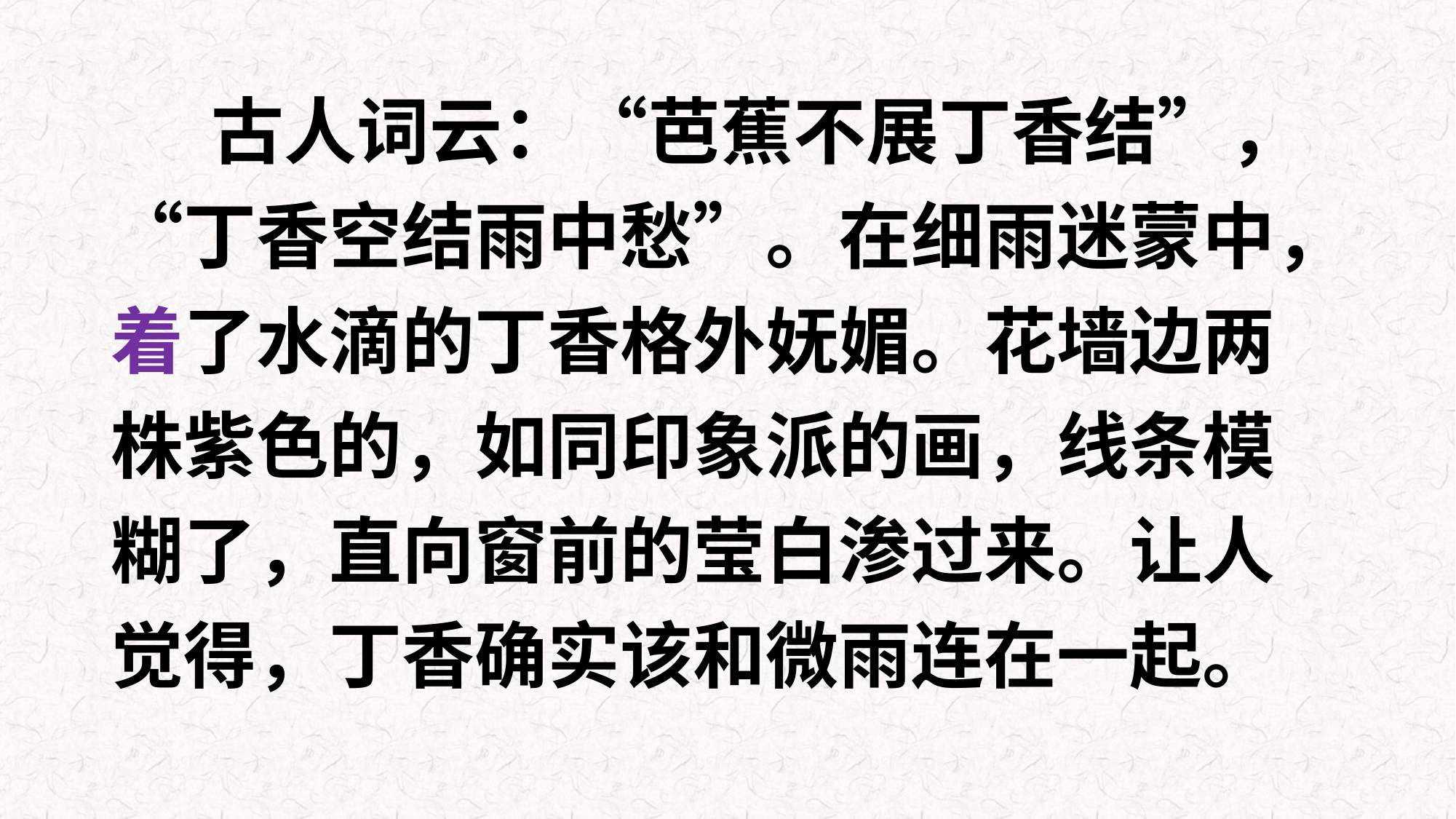

古人词云：“芭蕉不展丁香结”，“丁香空结雨中愁”。在细雨迷蒙中，着了水滴的丁香格外妩媚。花墙边两株紫色的，如同印象派的画，线条模糊了，直向窗前的莹白渗过来。让人觉得，丁香确实该和微雨连在一起。